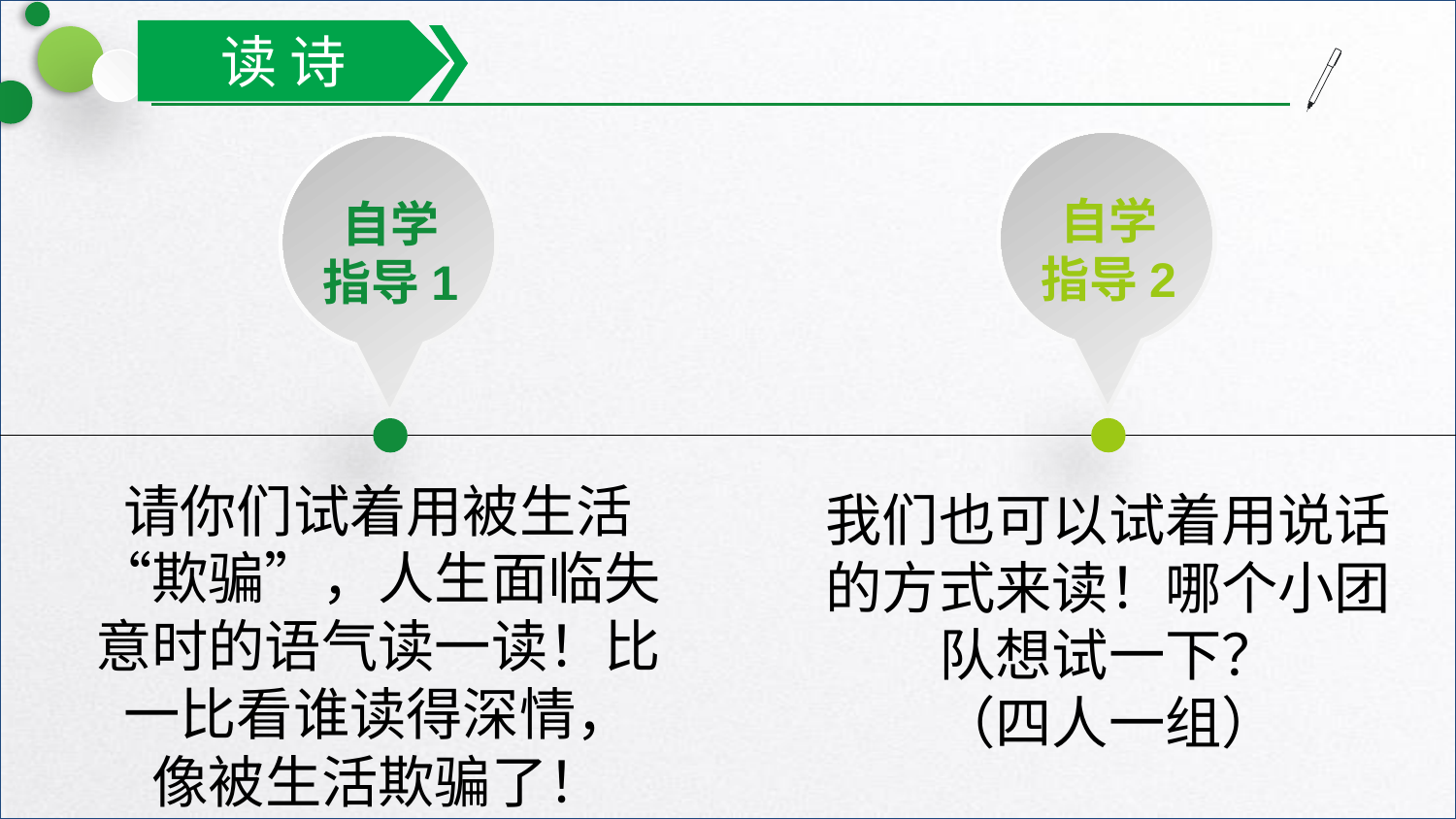

读 诗

自学
指导2

自学
指导1

请你们试着用被生活“欺骗”，人生面临失意时的语气读一读！比一比看谁读得深情，
像被生活欺骗了！
我们也可以试着用说话的方式来读！哪个小团队想试一下？
（四人一组）